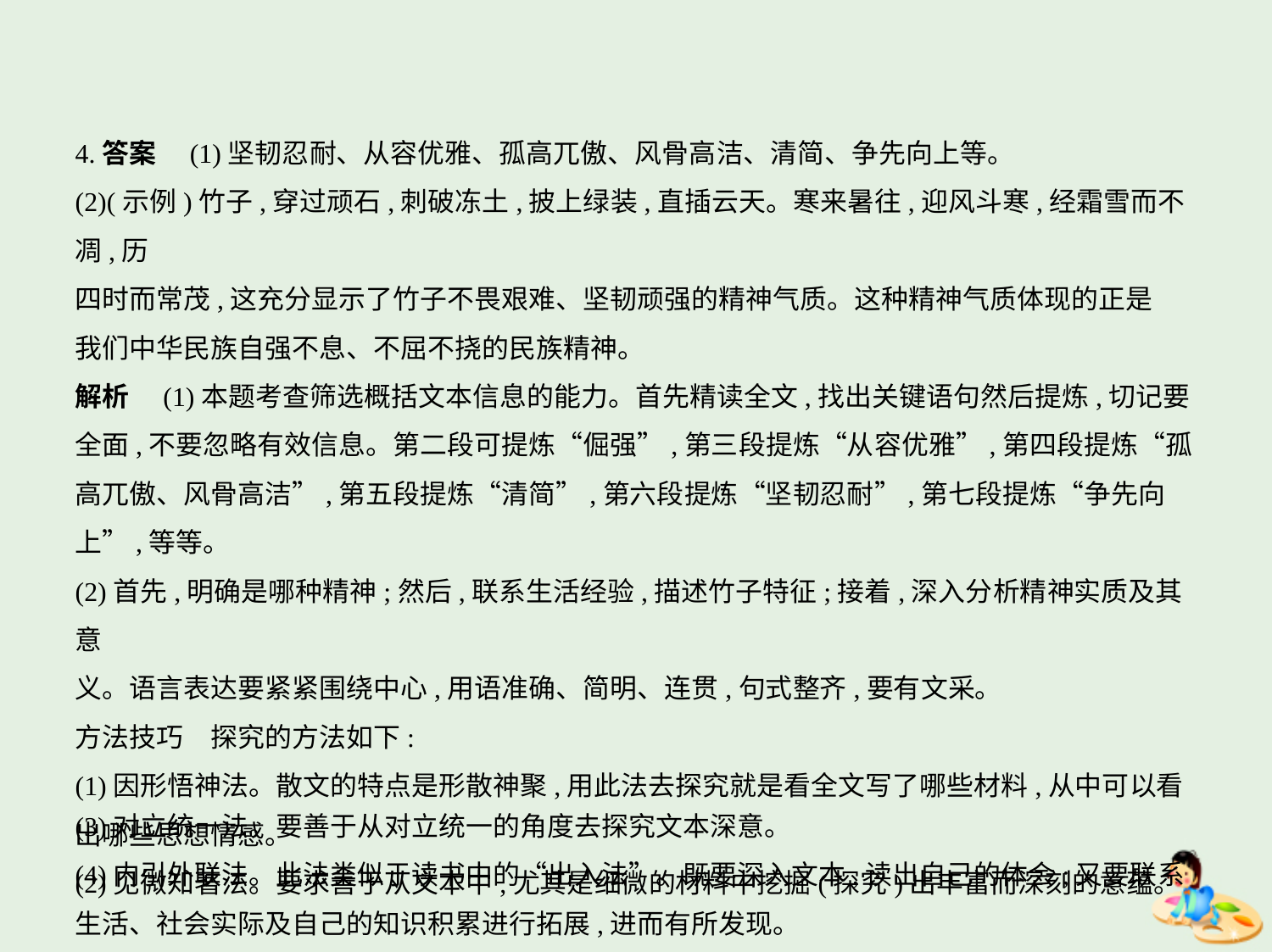

4.答案　(1)坚韧忍耐、从容优雅、孤高兀傲、风骨高洁、清简、争先向上等。
(2)(示例)竹子,穿过顽石,刺破冻土,披上绿装,直插云天。寒来暑往,迎风斗寒,经霜雪而不凋,历
四时而常茂,这充分显示了竹子不畏艰难、坚韧顽强的精神气质。这种精神气质体现的正是
我们中华民族自强不息、不屈不挠的民族精神。
解析　(1)本题考查筛选概括文本信息的能力。首先精读全文,找出关键语句然后提炼,切记要
全面,不要忽略有效信息。第二段可提炼“倔强”,第三段提炼“从容优雅”,第四段提炼“孤
高兀傲、风骨高洁”,第五段提炼“清简”,第六段提炼“坚韧忍耐”,第七段提炼“争先向
上”,等等。
(2)首先,明确是哪种精神;然后,联系生活经验,描述竹子特征;接着,深入分析精神实质及其意
义。语言表达要紧紧围绕中心,用语准确、简明、连贯,句式整齐,要有文采。
方法技巧　探究的方法如下:
(1)因形悟神法。散文的特点是形散神聚,用此法去探究就是看全文写了哪些材料,从中可以看
出哪些思想情感。
(2)见微知著法。要求善于从文本中,尤其是细微的材料中挖掘(探究)出丰富而深刻的意蕴。
(3)对立统一法。要善于从对立统一的角度去探究文本深意。
(4)内引外联法。此法类似于读书中的“出入法”。既要深入文本,读出自己的体会;又要联系
生活、社会实际及自己的知识积累进行拓展,进而有所发现。